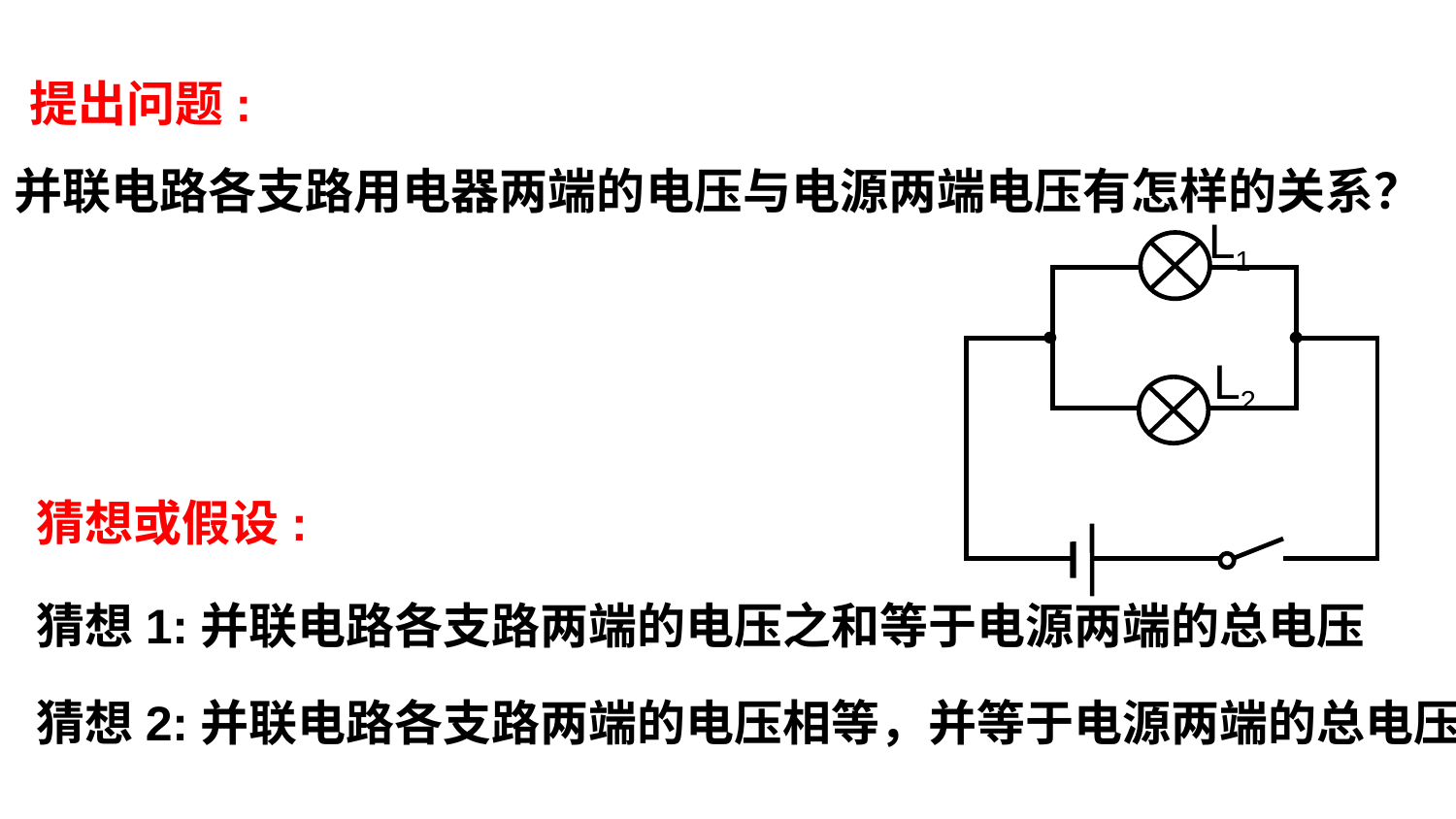

提出问题:
并联电路各支路用电器两端的电压与电源两端电压有怎样的关系？
L1

L2

猜想或假设:
猜想1:并联电路各支路两端的电压之和等于电源两端的总电压
猜想2:并联电路各支路两端的电压相等，并等于电源两端的总电压